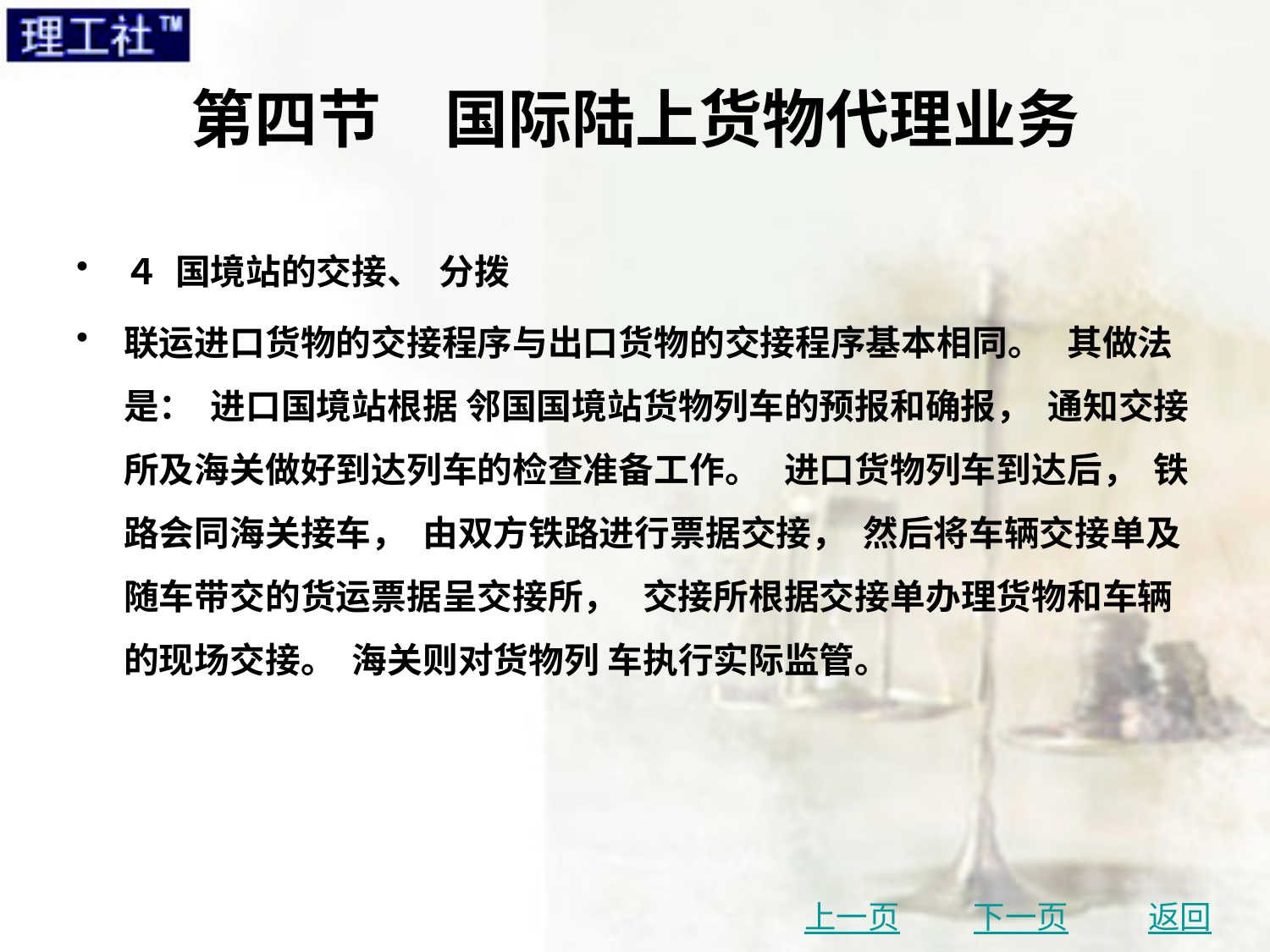

# 第四节　国际陆上货物代理业务
４  国境站的交接、  分拨
联运进口货物的交接程序与出口货物的交接程序基本相同。   其做法是：  进口国境站根据 邻国国境站货物列车的预报和确报，  通知交接所及海关做好到达列车的检查准备工作。   进口货物列车到达后，  铁路会同海关接车，  由双方铁路进行票据交接，  然后将车辆交接单及随车带交的货运票据呈交接所，   交接所根据交接单办理货物和车辆的现场交接。  海关则对货物列 车执行实际监管。

上一页
下一页
返回